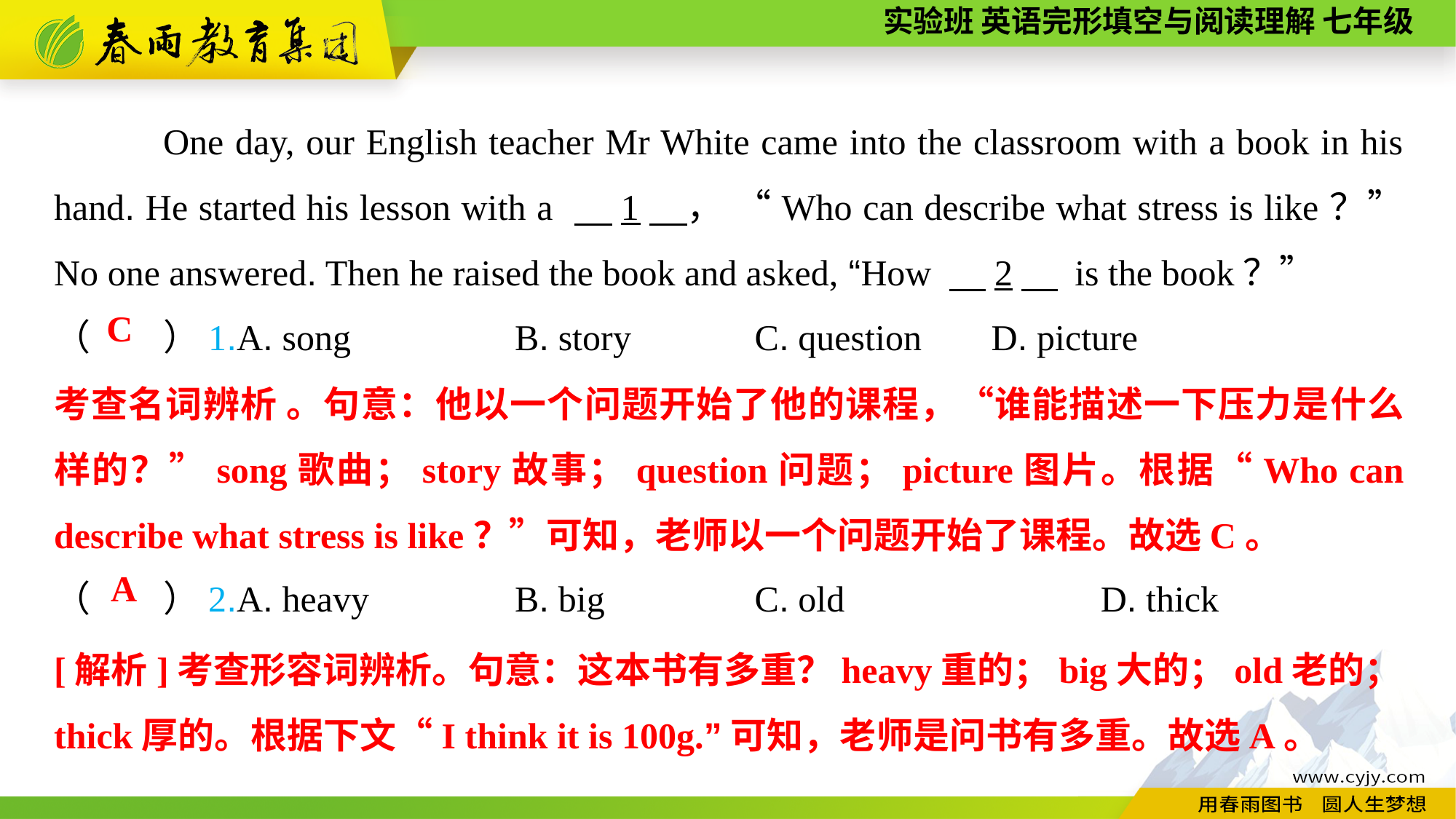

One day, our English teacher Mr White came into the classroom with a book in his hand. He started his lesson with a 　1　， “Who can describe what stress is like？” No one answered. Then he raised the book and asked, “How 　2　 is the book？”
（　　）1.A. song                  B. story	     C. question	       D. picture
C
考查名词辨析 。句意：他以一个问题开始了他的课程，“谁能描述一下压力是什么样的？”song歌曲；story故事；question问题；picture图片。根据“Who can describe what stress is like？”可知，老师以一个问题开始了课程。故选C。
（　　）2.A. heavy                B. big	     C. old	                   D. thick
A
[解析]考查形容词辨析。句意：这本书有多重？heavy重的；big大的；old老的；thick厚的。根据下文“I think it is 100g.”可知，老师是问书有多重。故选A。